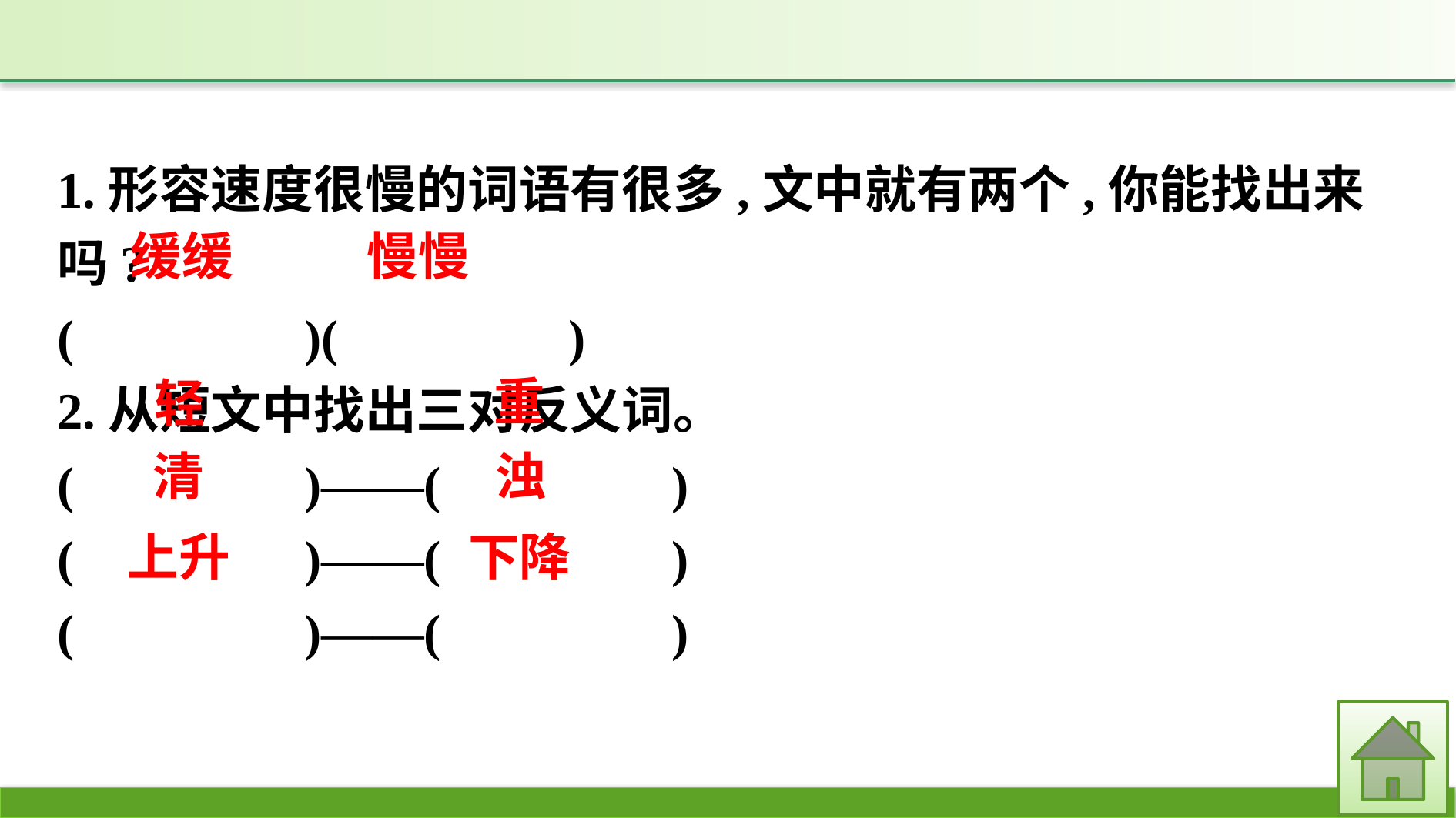

1.形容速度很慢的词语有很多,文中就有两个,你能找出来吗?
(　　　　)(　　　　)
2.从短文中找出三对反义词。
(　　　　)——(　　　　)
(　　　　)——(　　　　)
(　　　　)——(　　　　)
慢慢
缓缓
重
轻
清
浊
上升
下降